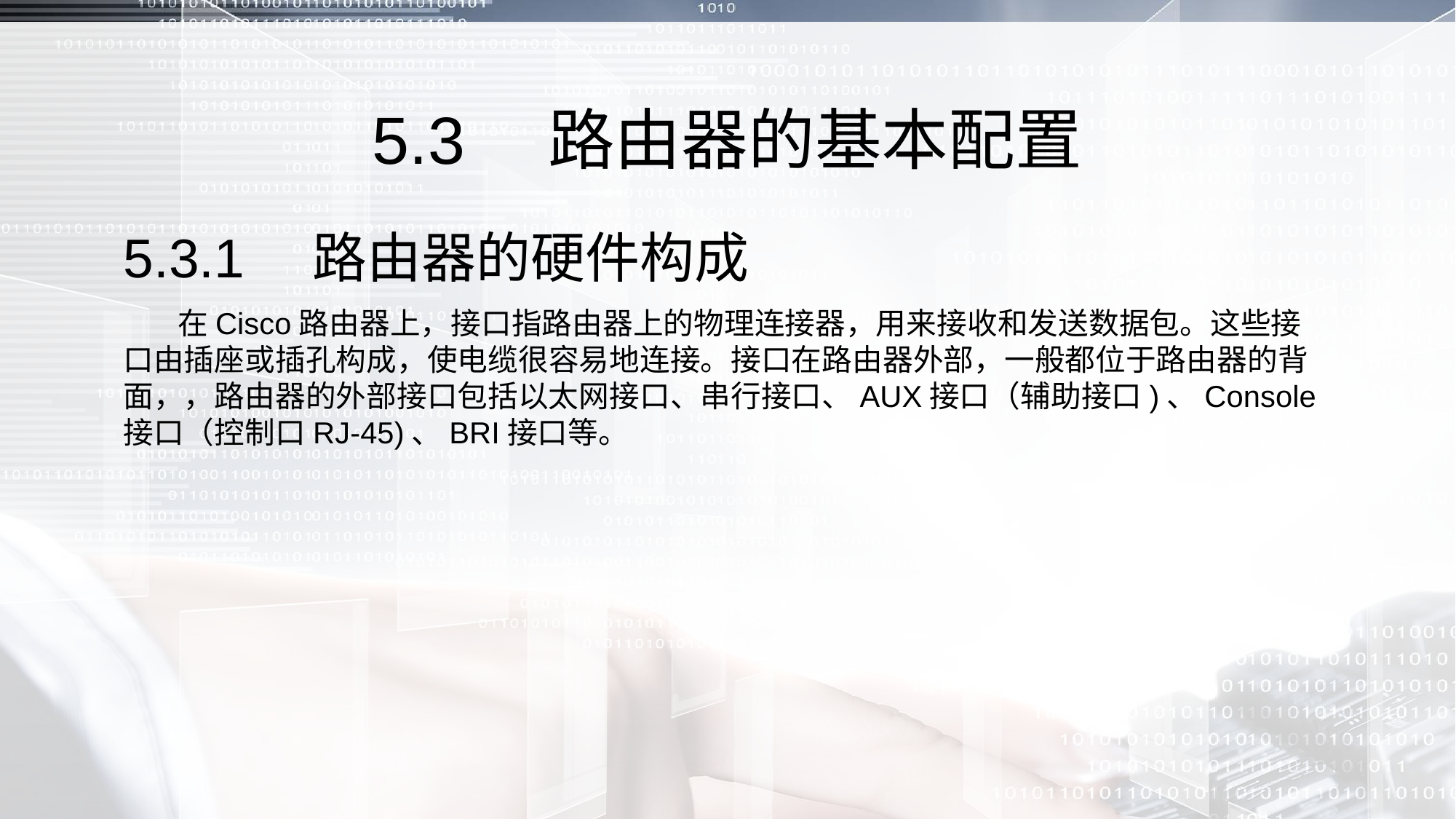

# 5.3　路由器的基本配置
5.3.1　路由器的硬件构成
       在Cisco路由器上，接口指路由器上的物理连接器，用来接收和发送数据包。这些接口由插座或插孔构成，使电缆很容易地连接。接口在路由器外部，一般都位于路由器的背面，，路由器的外部接口包括以太网接口、串行接口、AUX接口（辅助接口)、Console接口（控制口RJ-45)、BRI接口等。